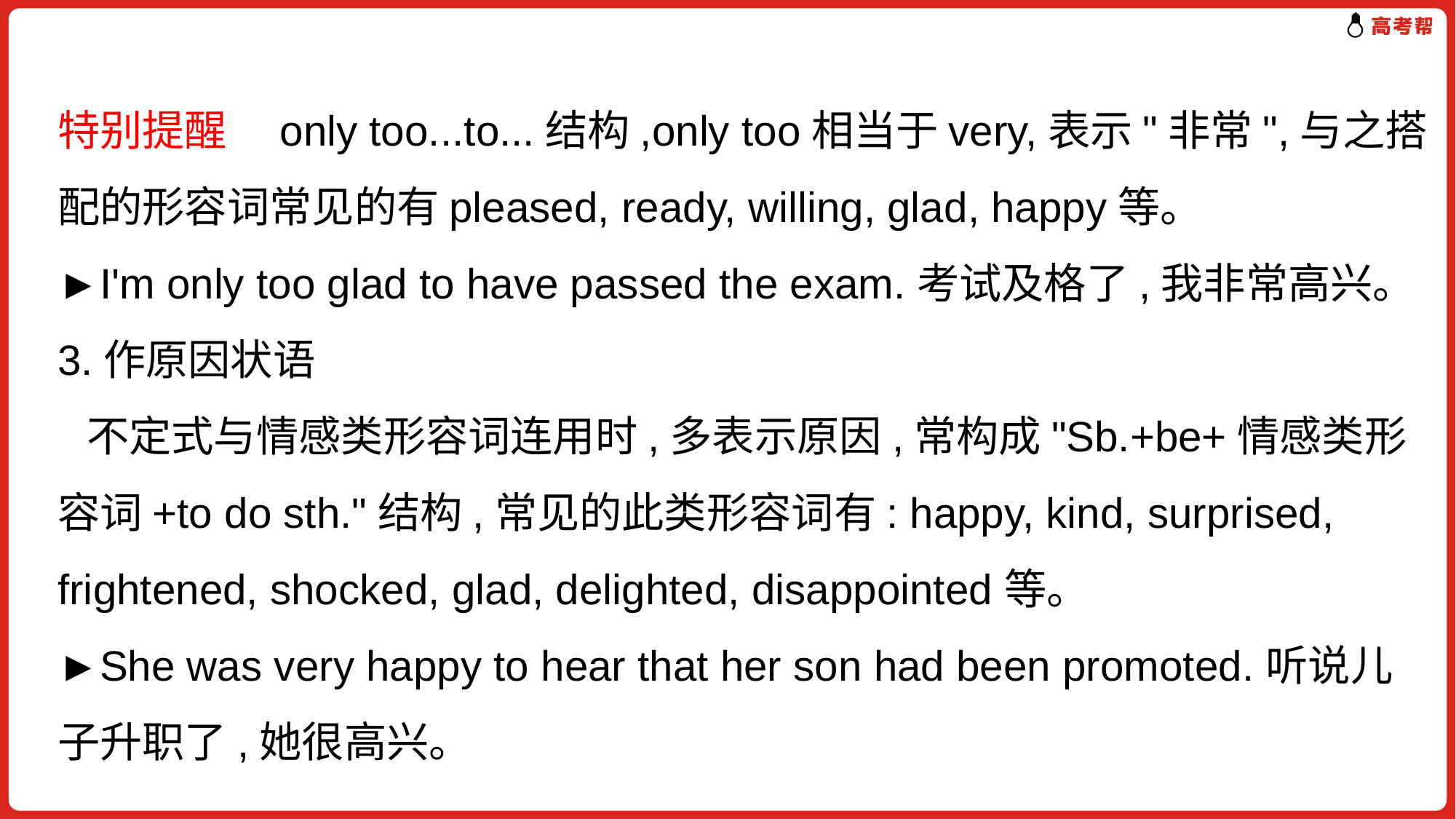

特别提醒　only too...to...结构,only too相当于very,表示"非常",与之搭配的形容词常见的有pleased, ready, willing, glad, happy等。
►I'm only too glad to have passed the exam.考试及格了,我非常高兴。
3.作原因状语
  不定式与情感类形容词连用时,多表示原因,常构成"Sb.+be+情感类形容词+to do sth."结构,常见的此类形容词有: happy, kind, surprised, frightened, shocked, glad, delighted, disappointed等。
►She was very happy to hear that her son had been promoted.听说儿子升职了,她很高兴。